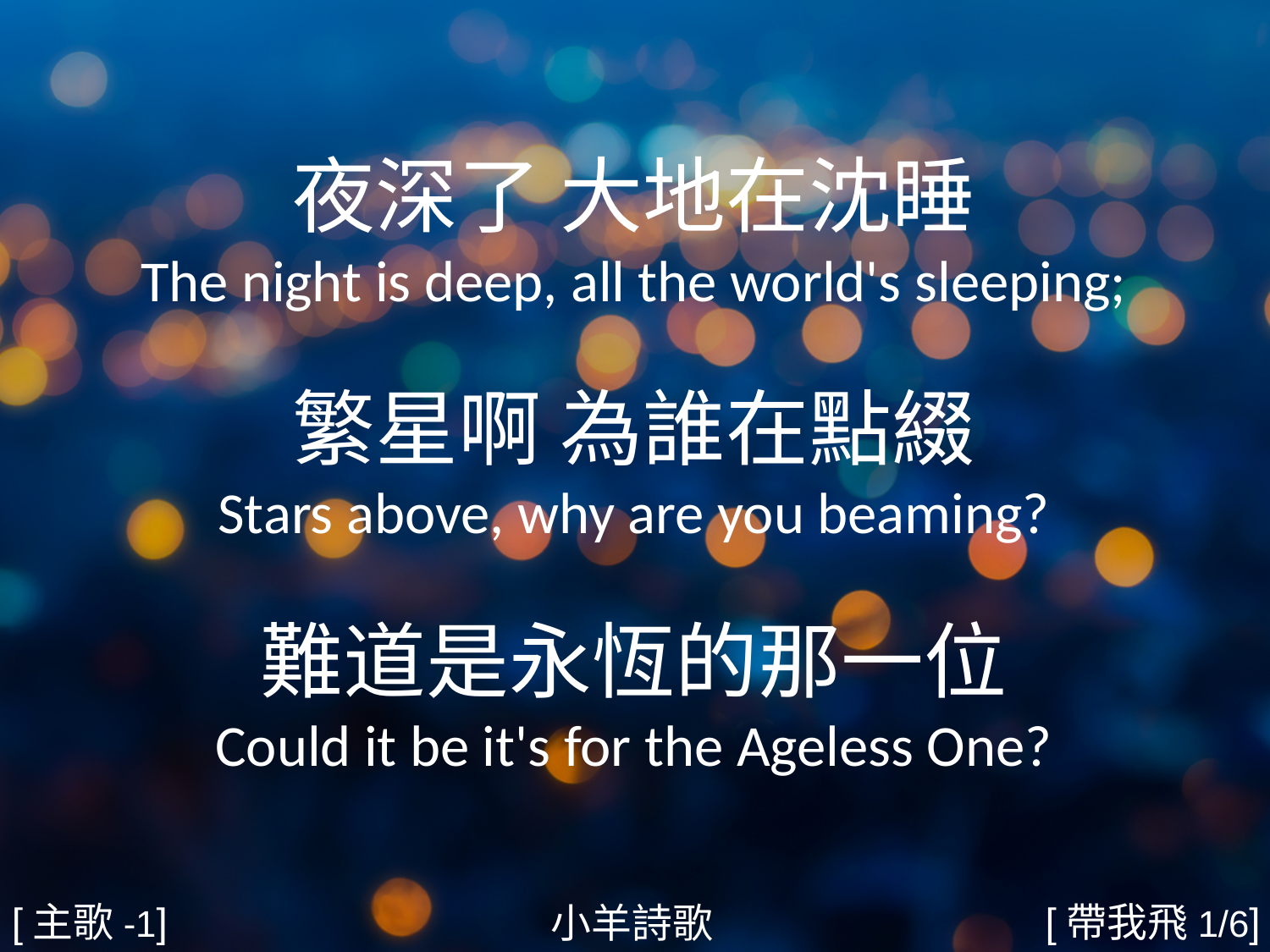

夜深了 大地在沈睡
The night is deep, all the world's sleeping;

繁星啊 為誰在點綴
Stars above, why are you beaming?

難道是永恆的那一位
Could it be it's for the Ageless One?

#

[主歌-1]
[帶我飛1/6]
小羊詩歌